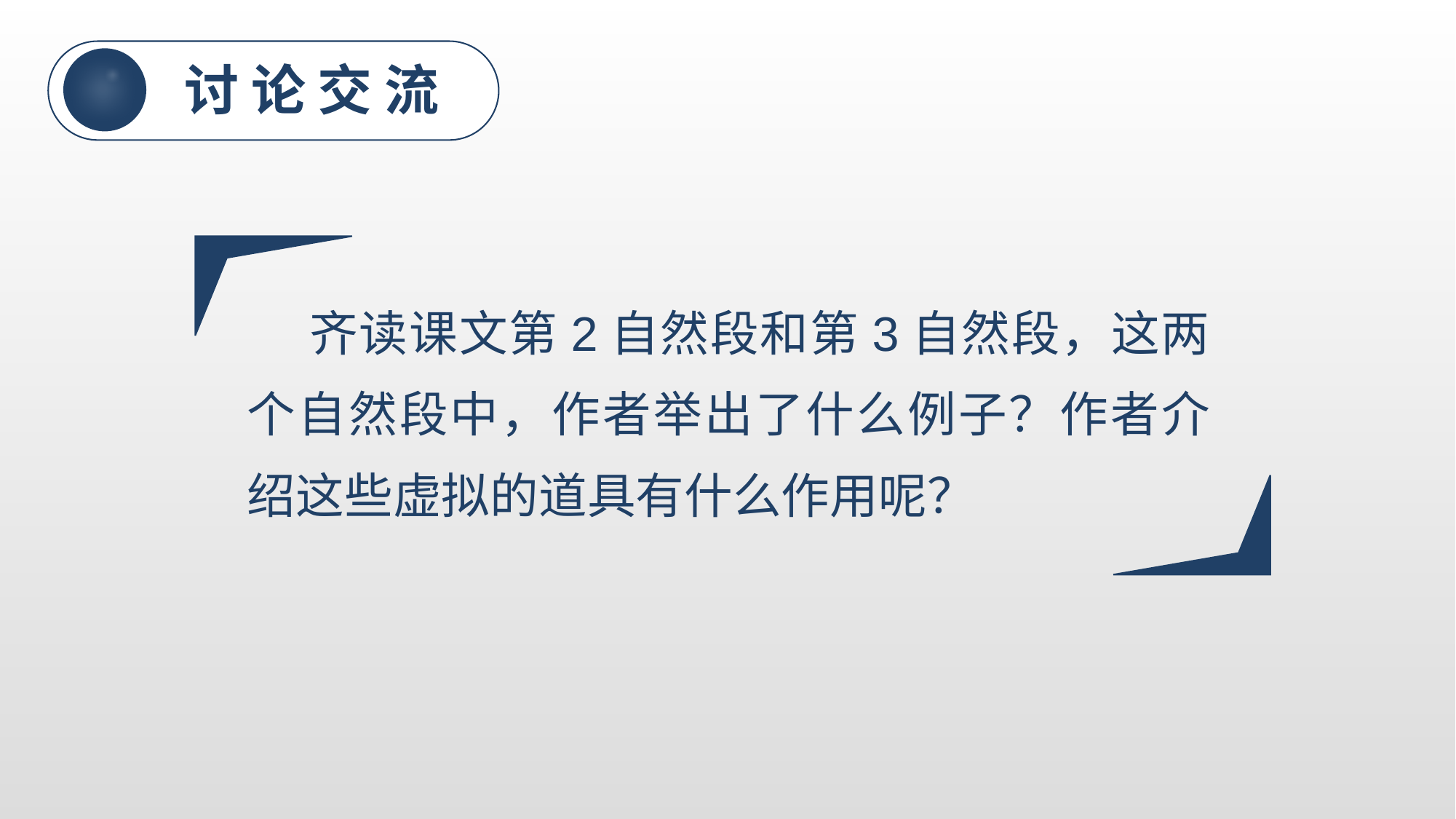

讨论交流

    齐读课文第2自然段和第3自然段，这两个自然段中，作者举出了什么例子？作者介绍这些虚拟的道具有什么作用呢？